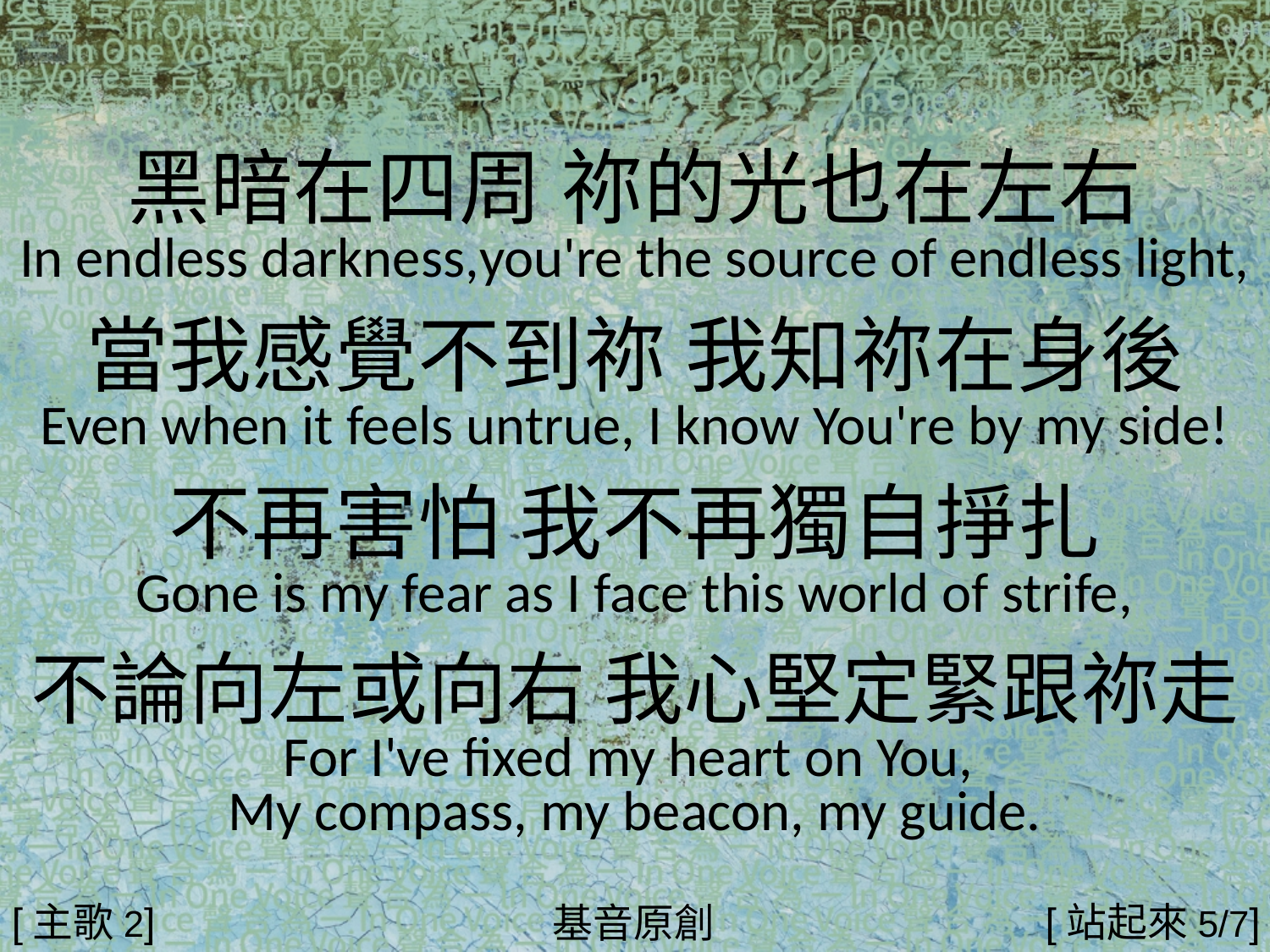

黑暗在四周 祢的光也在左右
In endless darkness,you're the source of endless light,

當我感覺不到祢 我知祢在身後
Even when it feels untrue, I know You're by my side!

不再害怕 我不再獨自掙扎
Gone is my fear as I face this world of strife,

不論向左或向右 我心堅定緊跟祢走
For I've fixed my heart on You,
My compass, my beacon, my guide.

#

[主歌2]
[站起來5/7]
基音原創